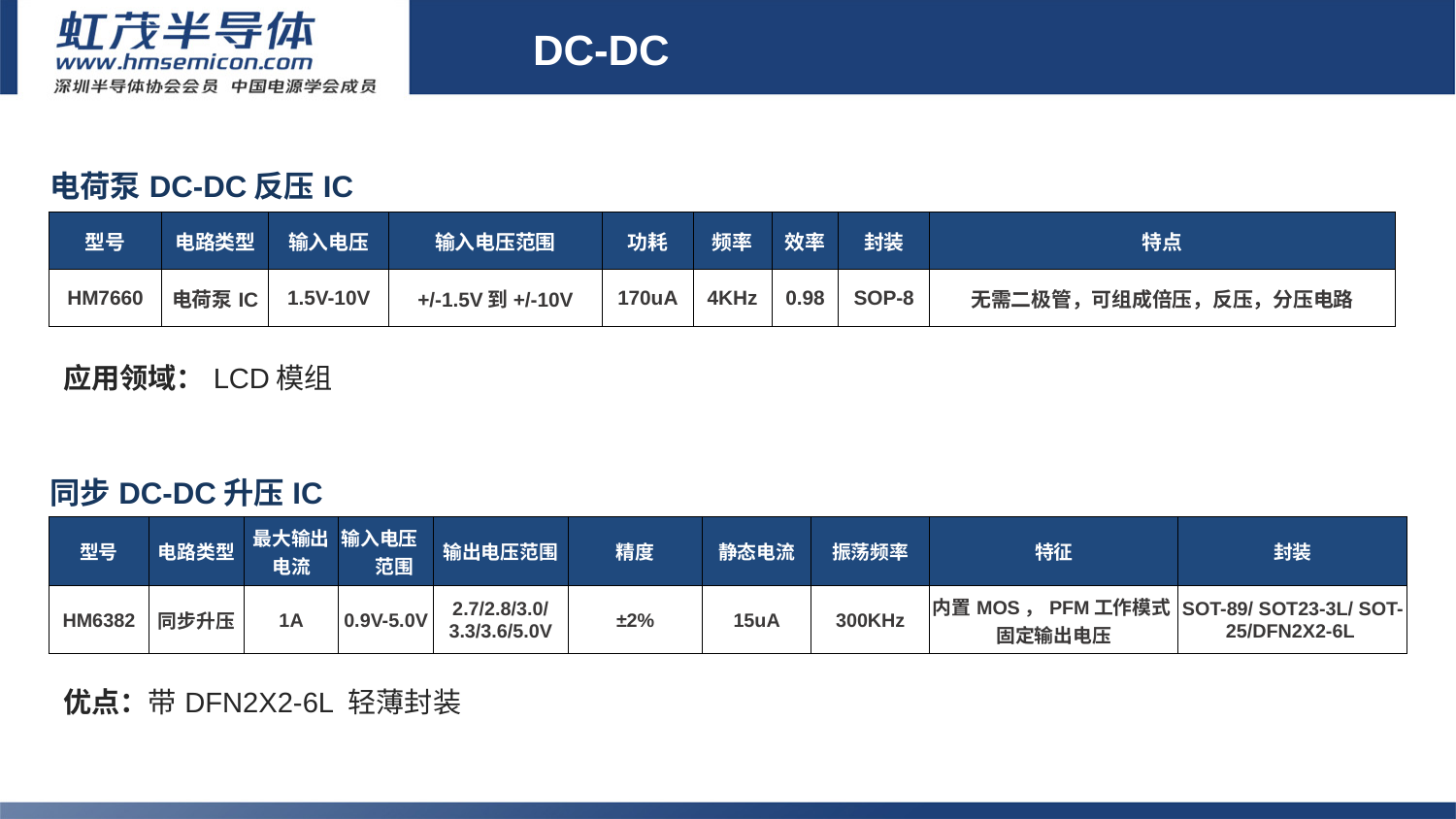

DC-DC
# DC-DC
| 电荷泵DC-DC反压IC |  |  |  |  |  |  |  |  |
| --- | --- | --- | --- | --- | --- | --- | --- | --- |
| 型号 | 电路类型 | 输入电压 | 输入电压范围 | 功耗 | 频率 | 效率 | 封装 | 特点 |
| HM7660 | 电荷泵IC | 1.5V-10V | +/-1.5V到+/-10V | 170uA | 4KHz | 0.98 | SOP-8 | 无需二极管，可组成倍压，反压，分压电路 |
应用领域：LCD模组
| 同步DC-DC升压IC |  |  |  |  |  |  |  |  |  |
| --- | --- | --- | --- | --- | --- | --- | --- | --- | --- |
| 型号 | 电路类型 | 最大输出电流 | 输入电压 范围 | 输出电压范围 | 精度 | 静态电流 | 振荡频率 | 特征 | 封装 |
| HM6382 | 同步升压 | 1A | 0.9V-5.0V | 2.7/2.8/3.0/ 3.3/3.6/5.0V | ±2% | 15uA | 300KHz | 内置MOS，PFM工作模式 固定输出电压 | SOT-89/ SOT23-3L/ SOT-25/DFN2X2-6L |
|  |  |  |  |  |  |  |  |  |  |
优点：带DFN2X2-6L 轻薄封装